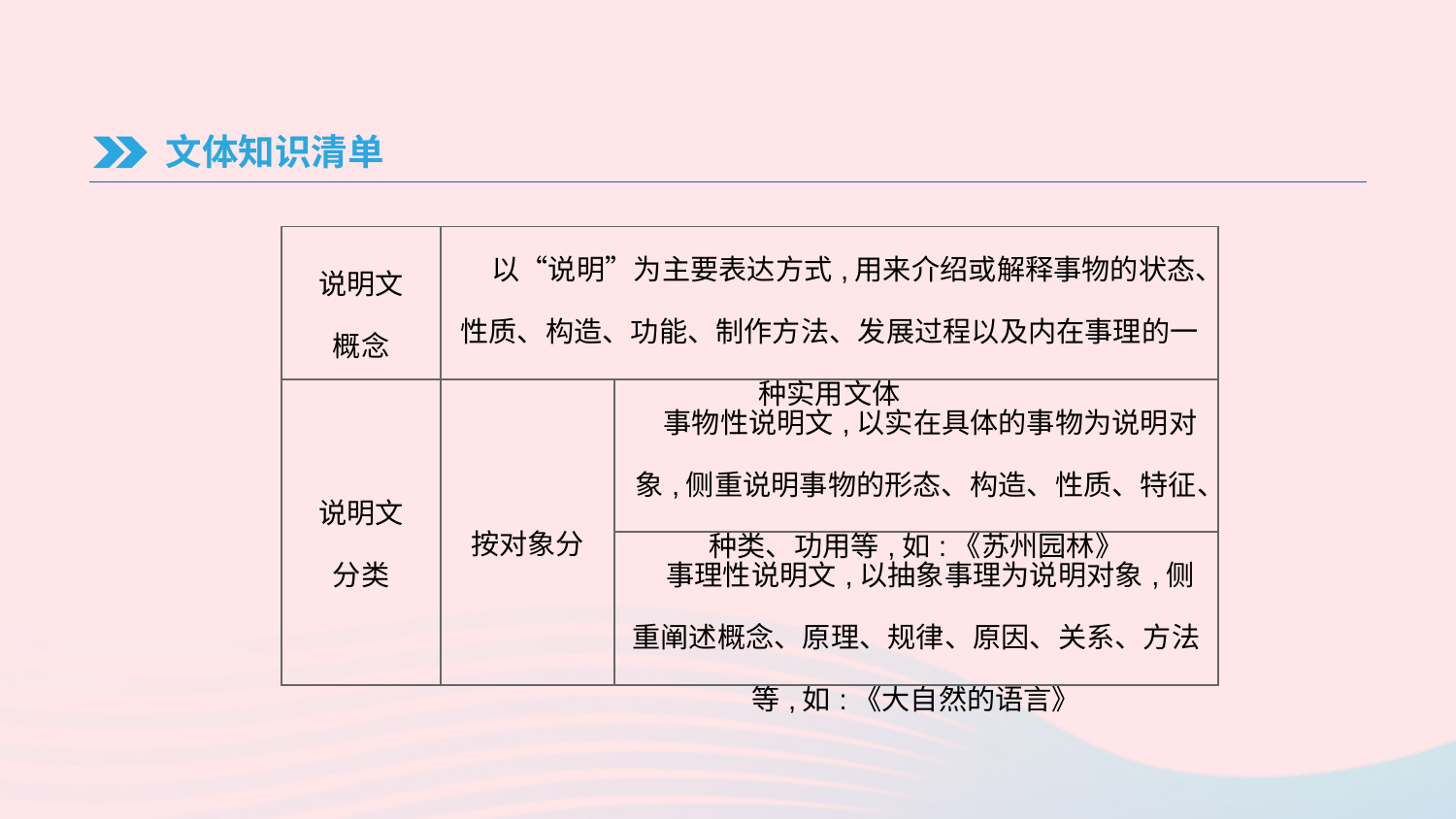

文体知识清单

| 说明文 概念 | 以“说明”为主要表达方式,用来介绍或解释事物的状态、性质、构造、功能、制作方法、发展过程以及内在事理的一种实用文体 |  |
| --- | --- | --- |
| 说明文 分类 | 按对象分 | 事物性说明文,以实在具体的事物为说明对象,侧重说明事物的形态、构造、性质、特征、种类、功用等,如:《苏州园林》 |
|  |  | 事理性说明文,以抽象事理为说明对象,侧重阐述概念、原理、规律、原因、关系、方法等,如:《大自然的语言》 |